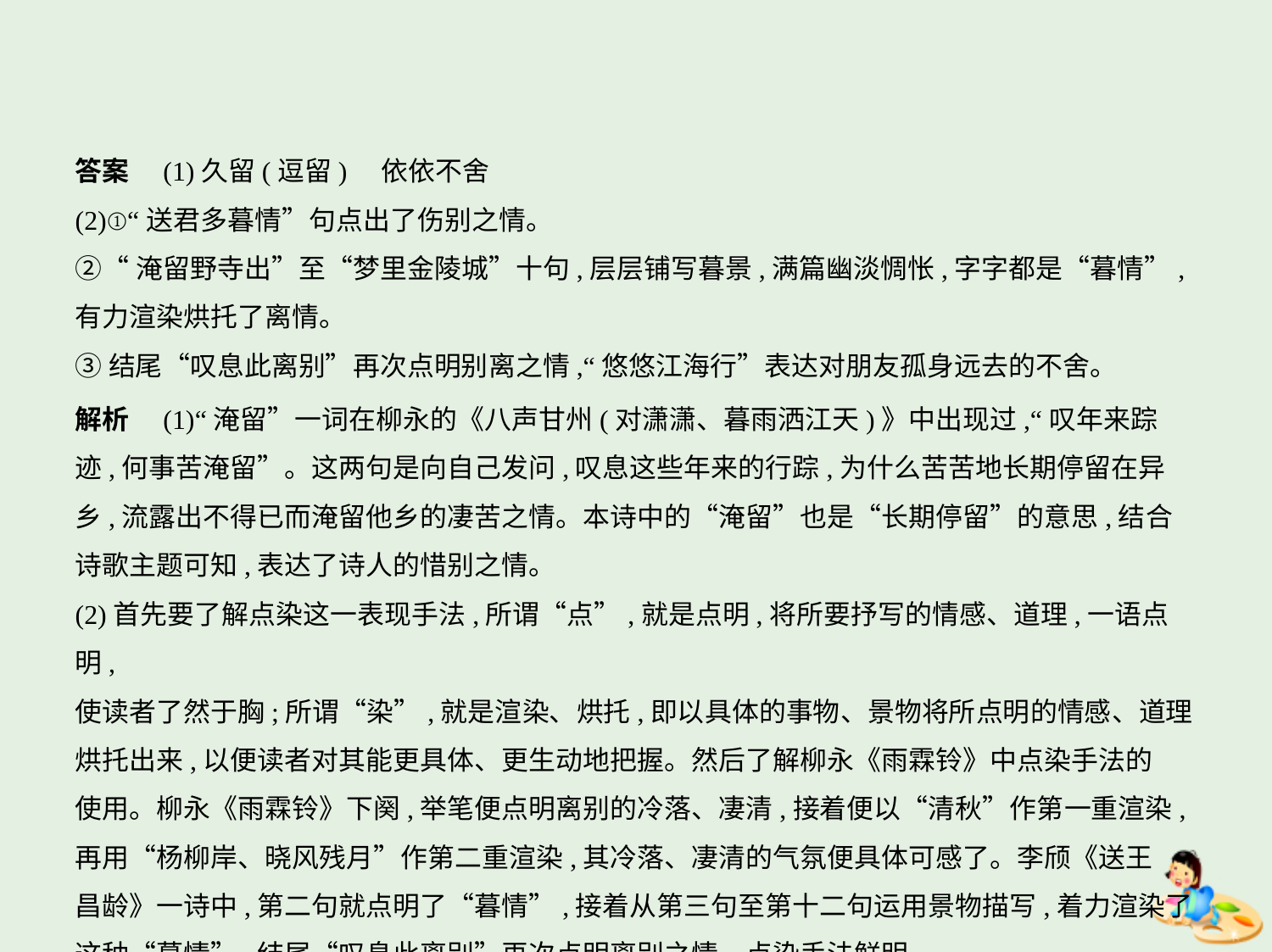

答案　(1)久留(逗留)　依依不舍
(2)①“送君多暮情”句点出了伤别之情。
②“淹留野寺出”至“梦里金陵城”十句,层层铺写暮景,满篇幽淡惆怅,字字都是“暮情”,
有力渲染烘托了离情。
③结尾“叹息此离别”再次点明别离之情,“悠悠江海行”表达对朋友孤身远去的不舍。
解析　(1)“淹留”一词在柳永的《八声甘州(对潇潇、暮雨洒江天)》中出现过,“叹年来踪
迹,何事苦淹留”。这两句是向自己发问,叹息这些年来的行踪,为什么苦苦地长期停留在异
乡,流露出不得已而淹留他乡的凄苦之情。本诗中的“淹留”也是“长期停留”的意思,结合
诗歌主题可知,表达了诗人的惜别之情。
(2)首先要了解点染这一表现手法,所谓“点”,就是点明,将所要抒写的情感、道理,一语点明,
使读者了然于胸;所谓“染”,就是渲染、烘托,即以具体的事物、景物将所点明的情感、道理
烘托出来,以便读者对其能更具体、更生动地把握。然后了解柳永《雨霖铃》中点染手法的
使用。柳永《雨霖铃》下阕,举笔便点明离别的冷落、凄清,接着便以“清秋”作第一重渲染,
再用“杨柳岸、晓风残月”作第二重渲染,其冷落、凄清的气氛便具体可感了。李颀《送王
昌龄》一诗中,第二句就点明了“暮情”,接着从第三句至第十二句运用景物描写,着力渲染了
这种“暮情”,结尾“叹息此离别”再次点明离别之情。点染手法鲜明。